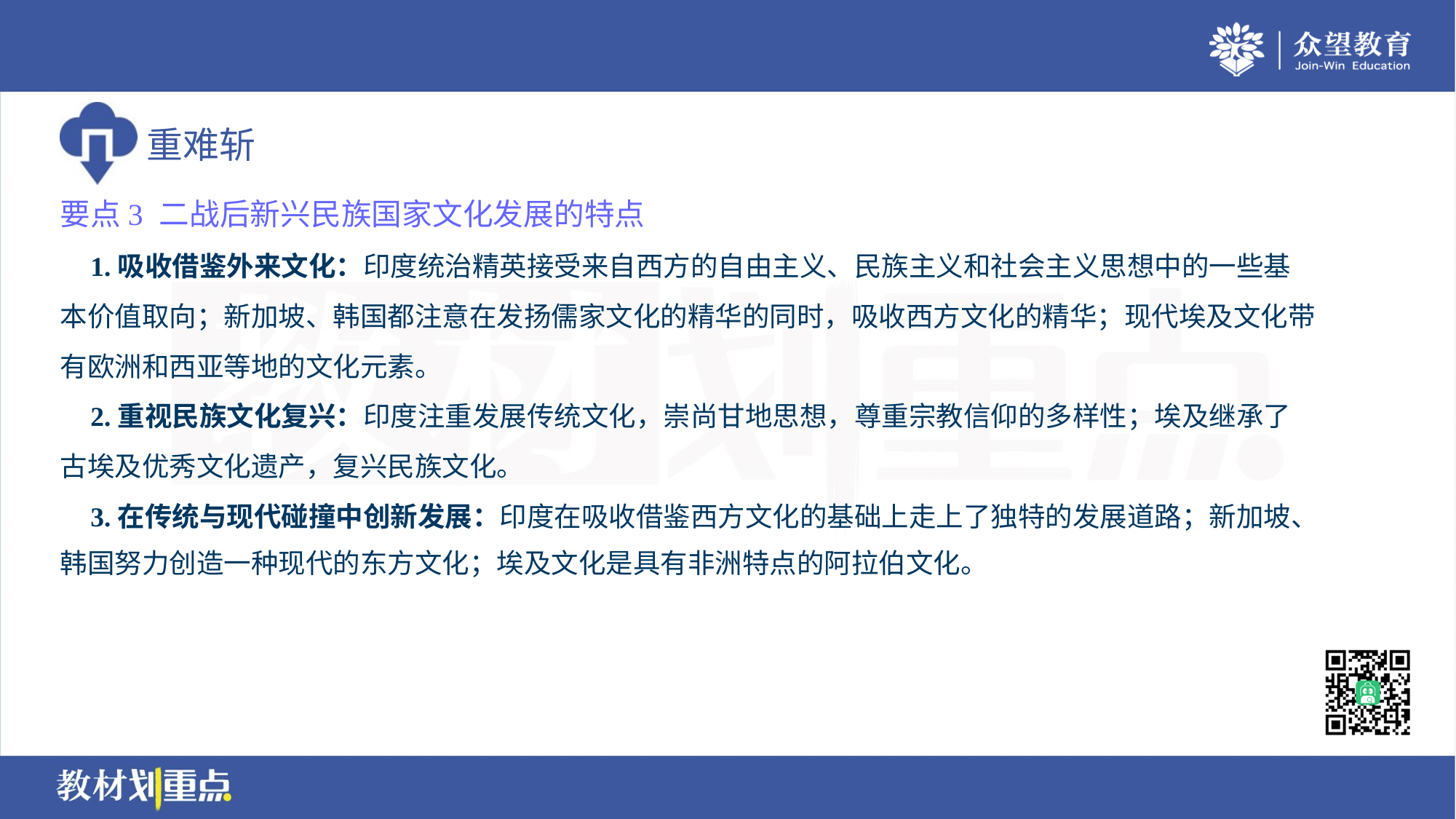

要点3 二战后新兴民族国家文化发展的特点
    1.吸收借鉴外来文化：印度统治精英接受来自西方的自由主义、民族主义和社会主义思想中的一些基
本价值取向；新加坡、韩国都注意在发扬儒家文化的精华的同时，吸收西方文化的精华；现代埃及文化带
有欧洲和西亚等地的文化元素。
    2.重视民族文化复兴：印度注重发展传统文化，崇尚甘地思想，尊重宗教信仰的多样性；埃及继承了
古埃及优秀文化遗产，复兴民族文化。
    3.在传统与现代碰撞中创新发展：印度在吸收借鉴西方文化的基础上走上了独特的发展道路；新加坡、
韩国努力创造一种现代的东方文化；埃及文化是具有非洲特点的阿拉伯文化。